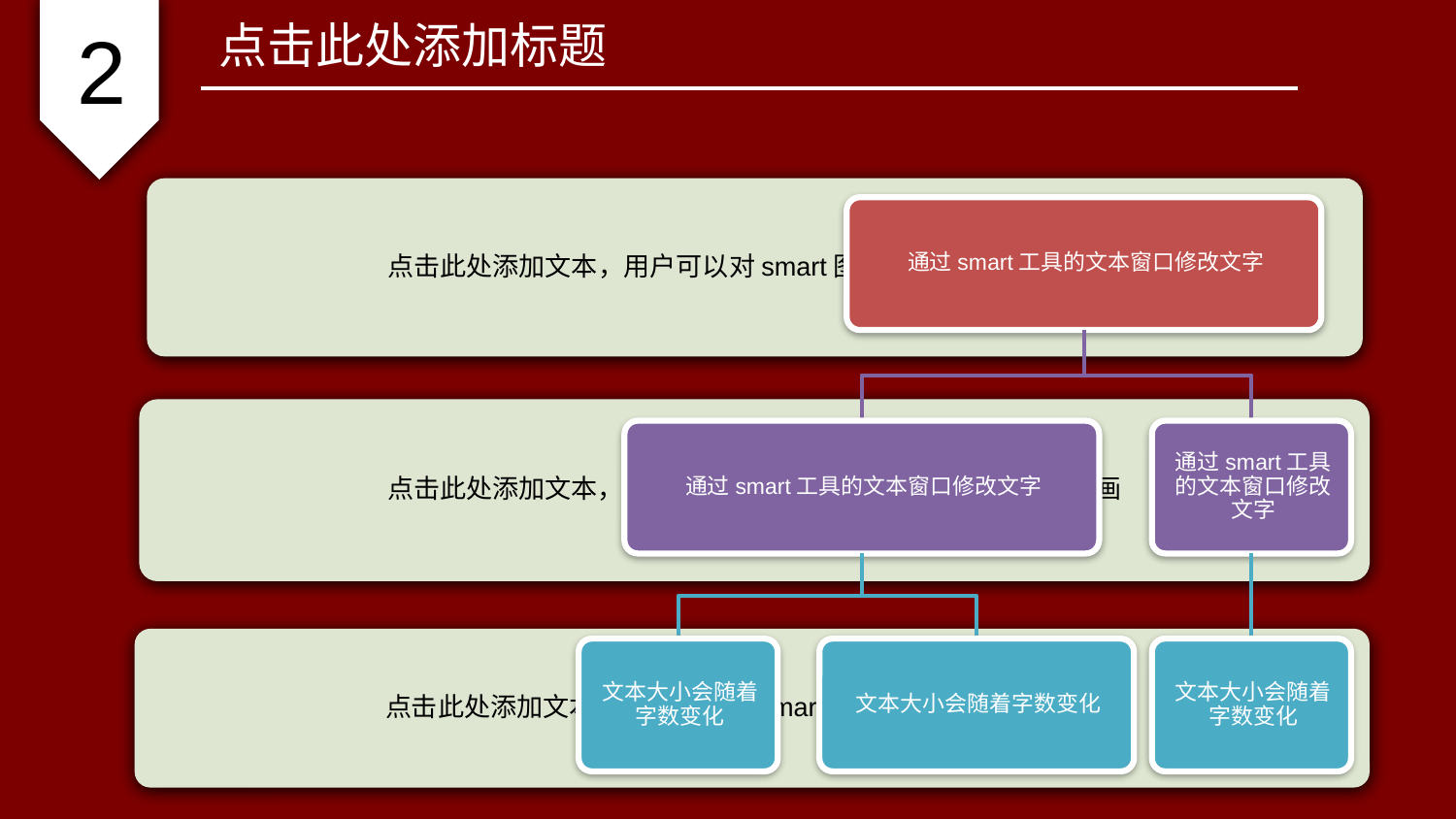

2

点击此处添加标题
点击此处添加文本，用户可以对smart图形进行修改或添加动画
点击此处添加文本，用户可以对smart图形进行修改或添加动画
点击此处添加文本，用户可以对smart图形进行修改或添加动画
通过smart工具的文本窗口修改文字
通过smart工具的文本窗口修改文字
文本大小会随着字数变化
文本大小会随着字数变化
通过smart工具的文本窗口修改文字
文本大小会随着字数变化